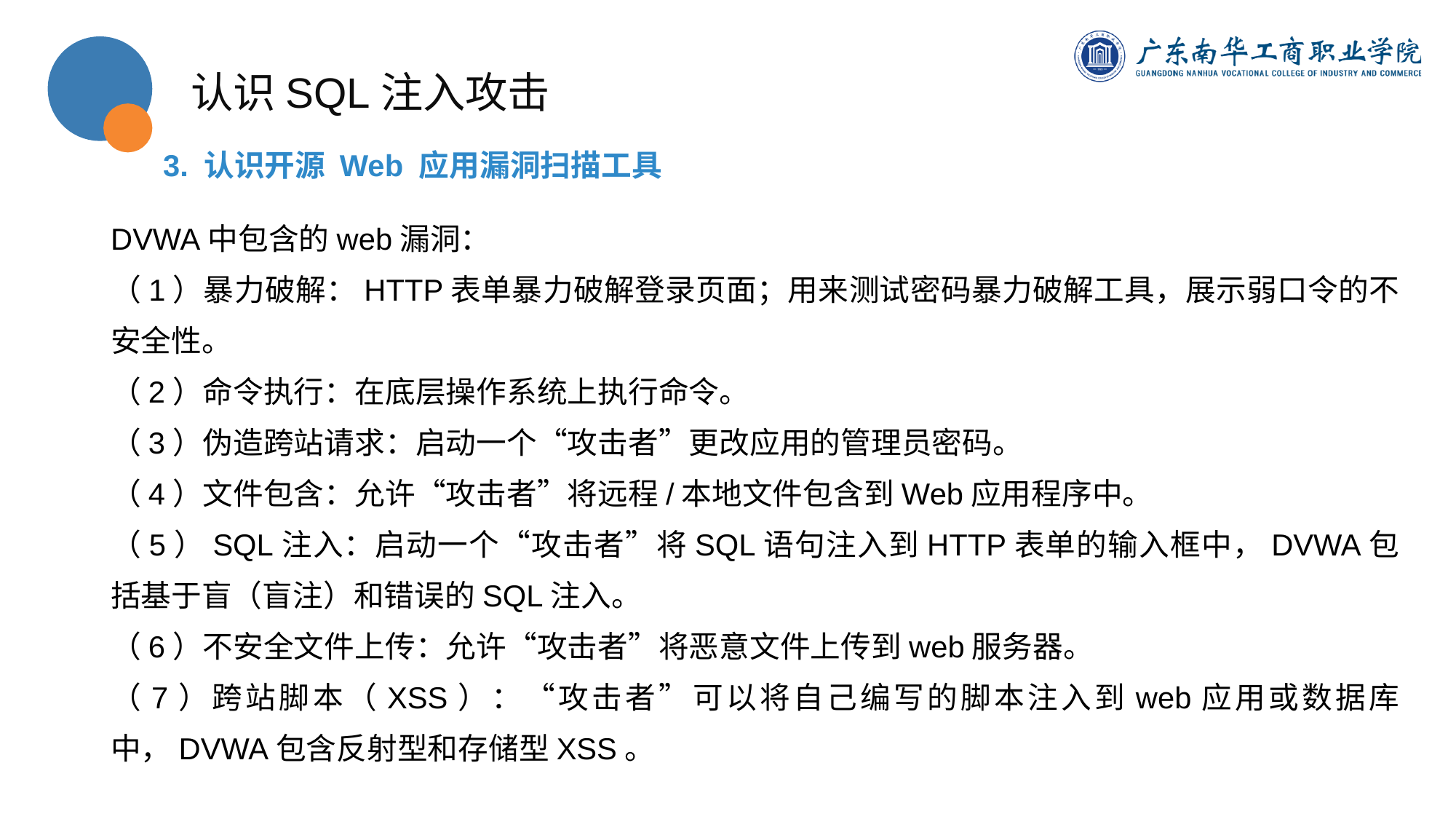

认识SQL注入攻击

3. 认识开源 Web 应用漏洞扫描工具
DVWA中包含的web漏洞：
（1）暴力破解：HTTP表单暴力破解登录页面；用来测试密码暴力破解工具，展示弱口令的不安全性。
（2）命令执行：在底层操作系统上执行命令。
（3）伪造跨站请求：启动一个“攻击者”更改应用的管理员密码。
（4）文件包含：允许“攻击者”将远程/本地文件包含到Web应用程序中。
（5）SQL注入：启动一个“攻击者”将SQL语句注入到HTTP表单的输入框中，DVWA包括基于盲（盲注）和错误的SQL注入。
（6）不安全文件上传：允许“攻击者”将恶意文件上传到web服务器。
（7）跨站脚本（XSS）：“攻击者”可以将自己编写的脚本注入到web应用或数据库中，DVWA包含反射型和存储型XSS。